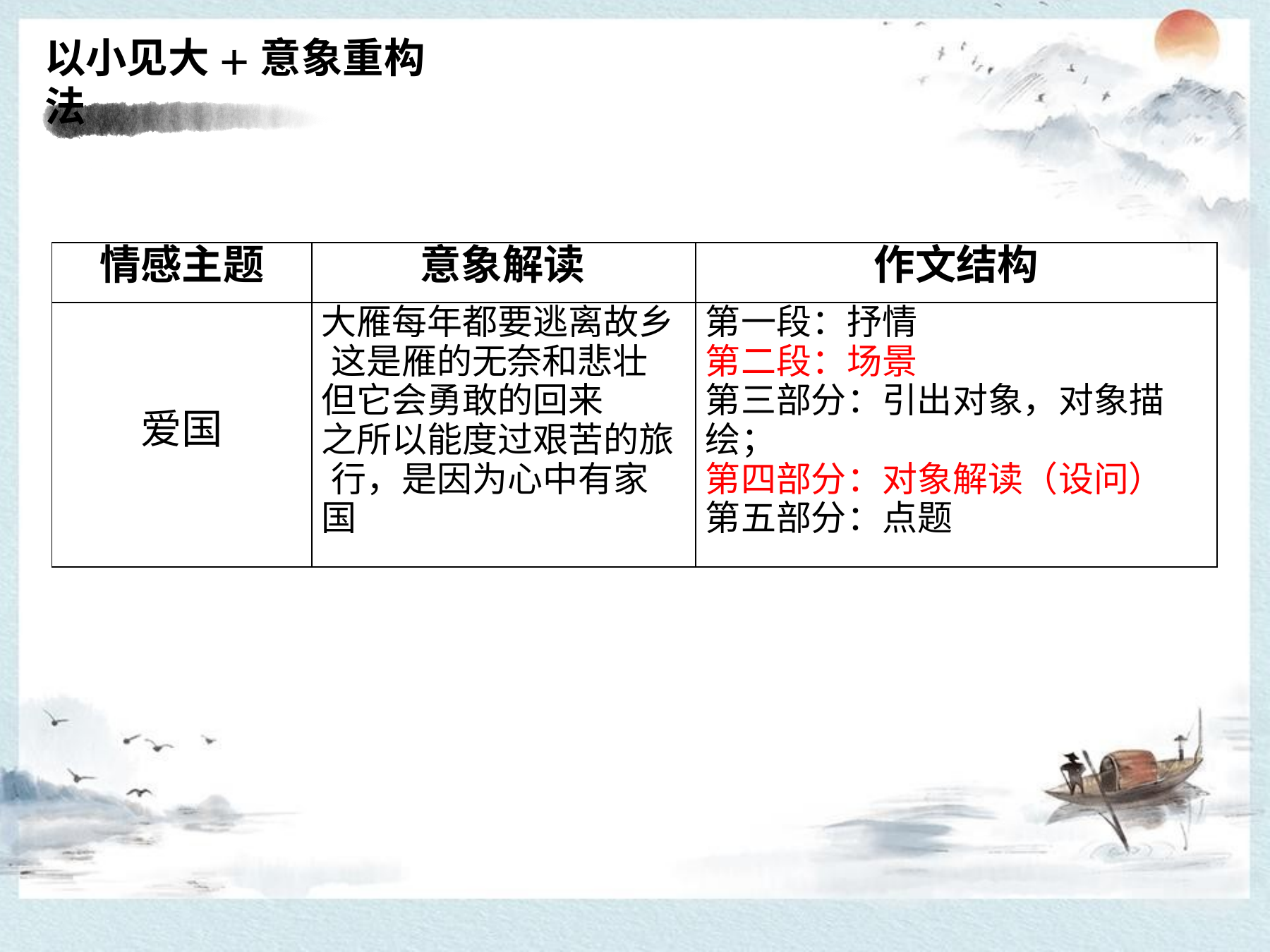

# 以小见大+意象重构法

| 情感主题 | 意象解读 | 作文结构 |
| --- | --- | --- |
| 爱国 | 大雁每年都要逃离故乡 这是雁的无奈和悲壮 但它会勇敢的回来 之所以能度过艰苦的旅 行，是因为心中有家国 | 第一段：抒情 第二段：场景 第三部分：引出对象，对象描 绘； 第四部分：对象解读（设问） 第五部分：点题 |